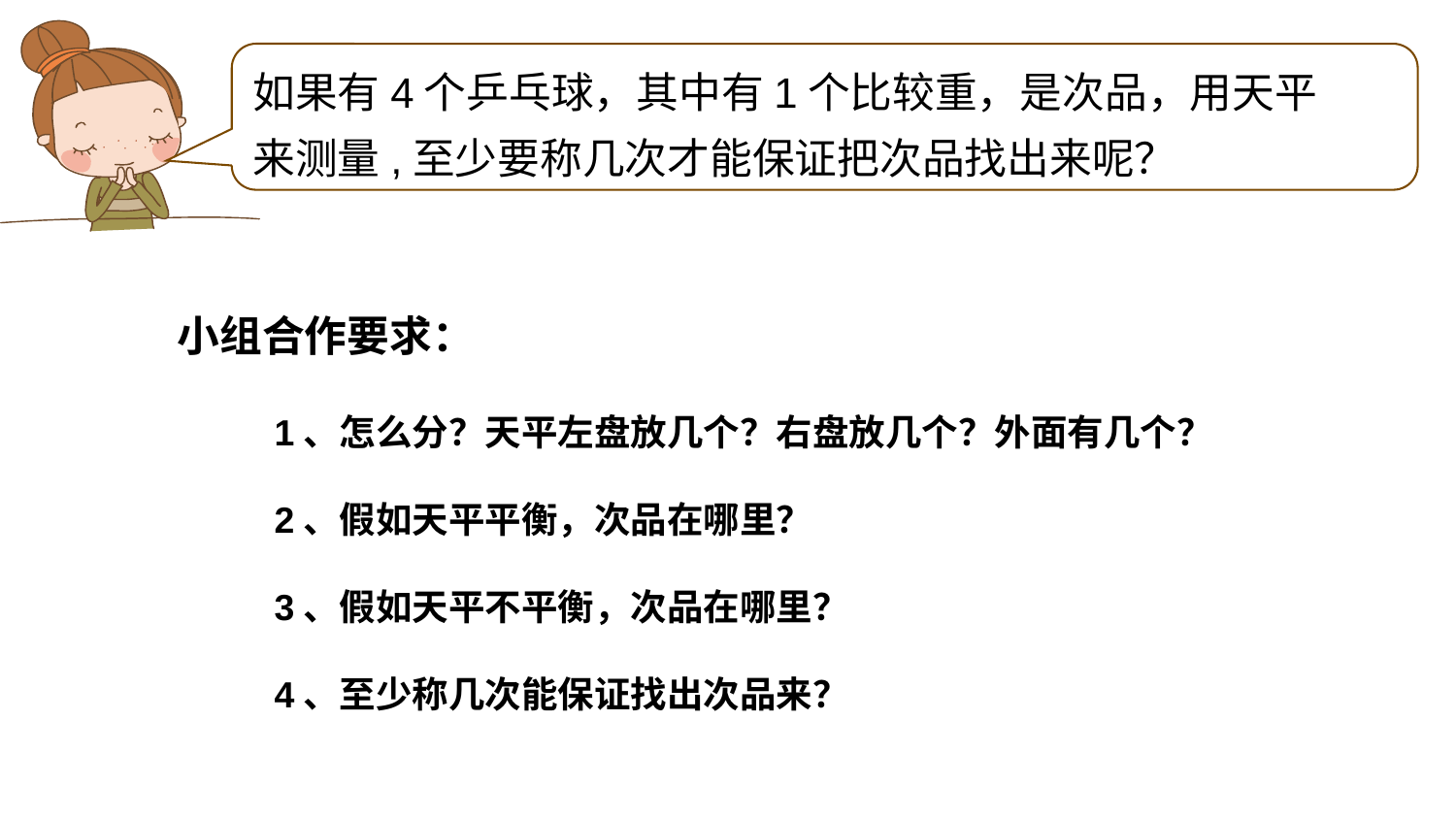

如果有4个乒乓球，其中有1个比较重，是次品，用天平来测量,至少要称几次才能保证把次品找出来呢？
  小组合作要求：
1、怎么分？天平左盘放几个？右盘放几个？外面有几个？
2、假如天平平衡，次品在哪里？
3、假如天平不平衡，次品在哪里？
4、至少称几次能保证找出次品来？